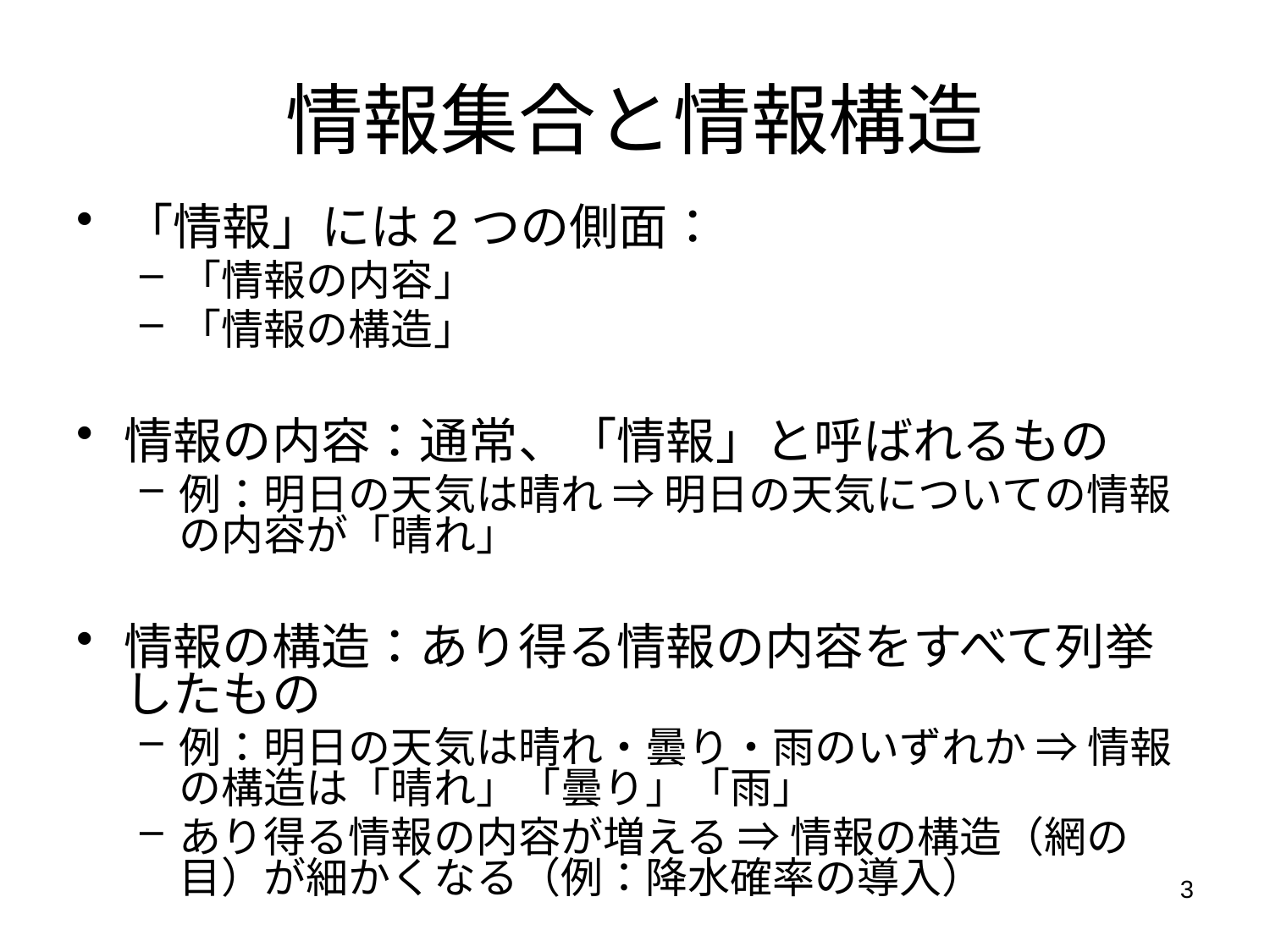

# 情報集合と情報構造
「情報」には2つの側面：
「情報の内容」
「情報の構造」

情報の内容：通常、「情報」と呼ばれるもの
例：明日の天気は晴れ ⇒ 明日の天気についての情報の内容が「晴れ」

情報の構造：あり得る情報の内容をすべて列挙したもの
例：明日の天気は晴れ・曇り・雨のいずれか ⇒ 情報の構造は「晴れ」「曇り」「雨」
あり得る情報の内容が増える ⇒ 情報の構造（網の目）が細かくなる（例：降水確率の導入）
3